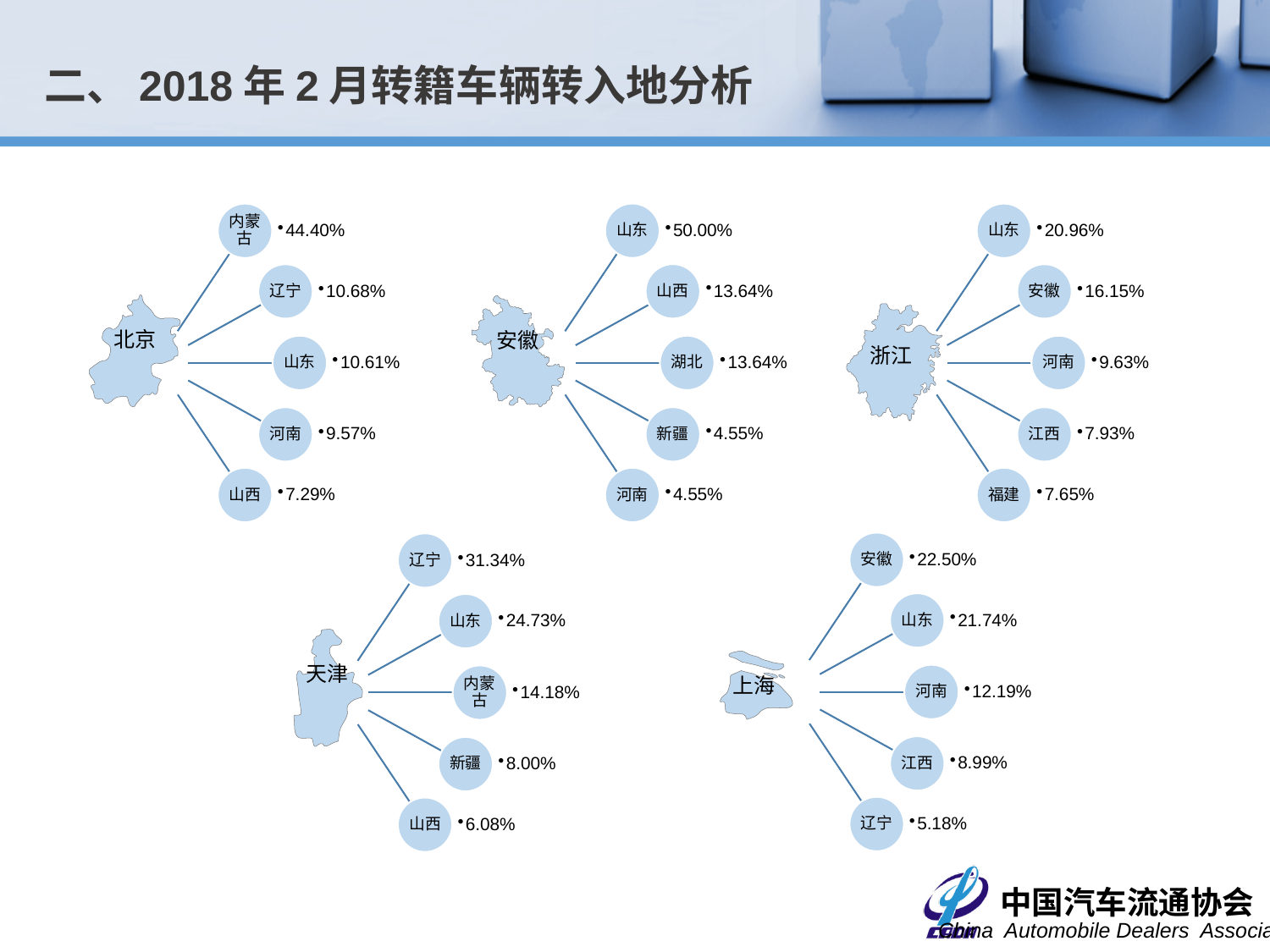

二、2018年2月转籍车辆转入地分析
内蒙古
44.40%
辽宁
10.68%
山东
10.61%
河南
9.57%
山西
7.29%
山东
50.00%
山西
13.64%
湖北
13.64%
新疆
4.55%
河南
4.55%

安徽

山东
20.96%
安徽
16.15%
河南
9.63%
江西
7.93%
福建
7.65%

浙江

北京
安徽
22.50%
山东
21.74%
河南
12.19%
江西
8.99%
辽宁
5.18%
上海
辽宁
31.34%
山东
24.73%
内蒙古
14.18%
新疆
8.00%
山西
6.08%

天津